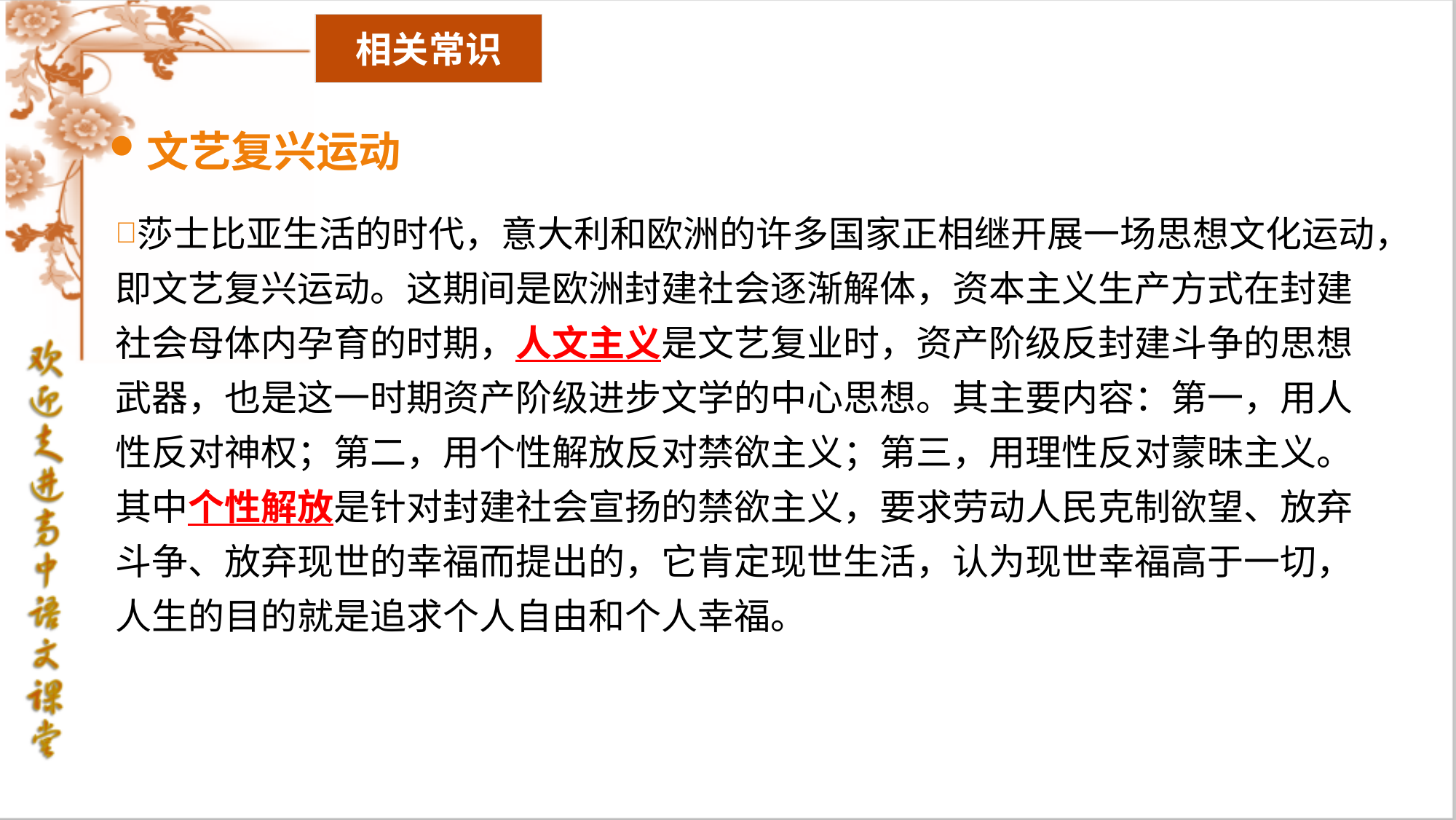

相关常识
文艺复兴运动
莎士比亚生活的时代，意大利和欧洲的许多国家正相继开展一场思想文化运动，即文艺复兴运动。这期间是欧洲封建社会逐渐解体，资本主义生产方式在封建社会母体内孕育的时期，人文主义是文艺复业时，资产阶级反封建斗争的思想武器，也是这一时期资产阶级进步文学的中心思想。其主要内容：第一，用人性反对神权；第二，用个性解放反对禁欲主义；第三，用理性反对蒙昧主义。其中个性解放是针对封建社会宣扬的禁欲主义，要求劳动人民克制欲望、放弃斗争、放弃现世的幸福而提出的，它肯定现世生活，认为现世幸福高于一切，人生的目的就是追求个人自由和个人幸福。